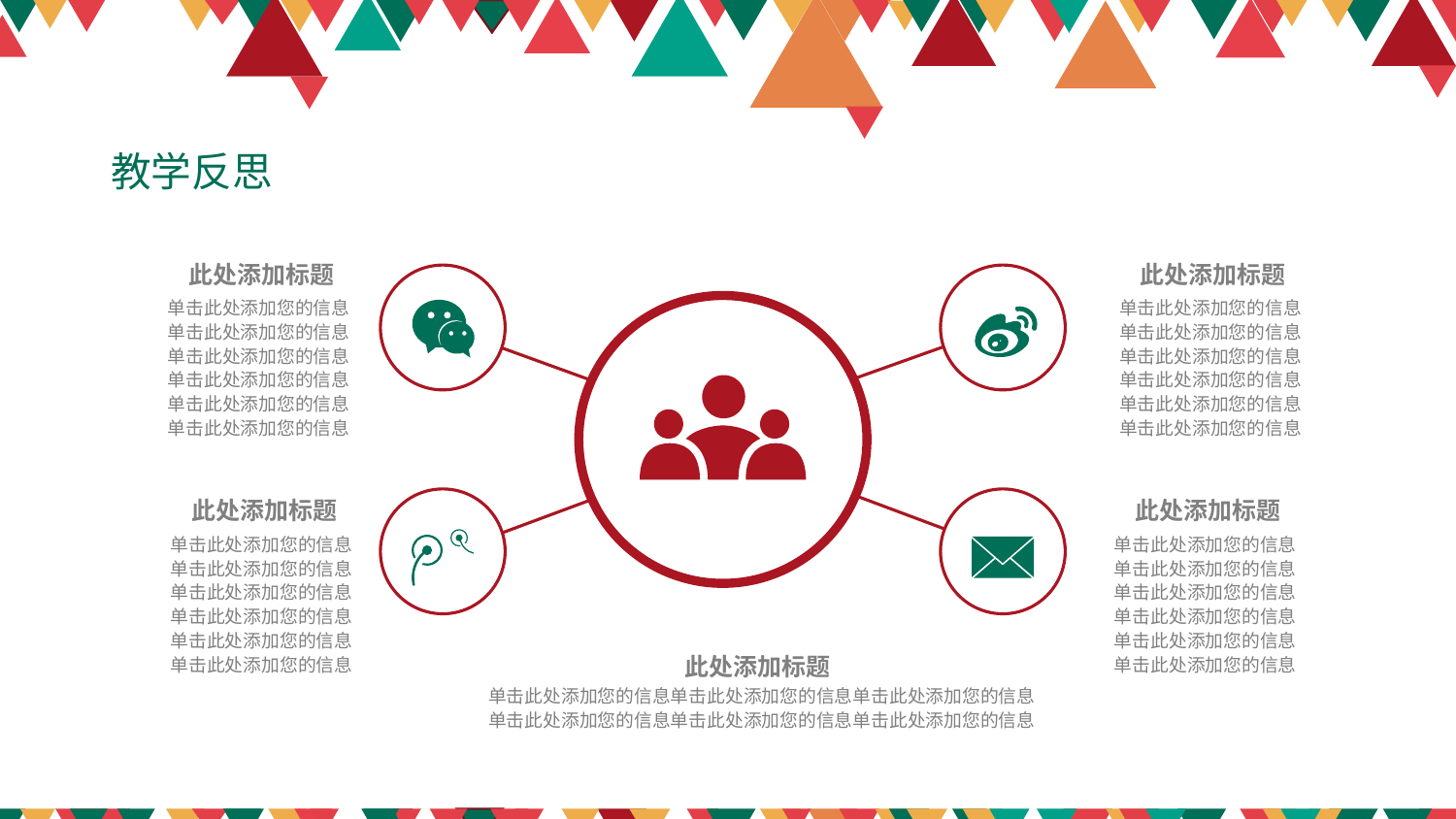

教学反思
此处添加标题
单击此处添加您的信息单击此处添加您的信息单击此处添加您的信息单击此处添加您的信息单击此处添加您的信息单击此处添加您的信息

此处添加标题
单击此处添加您的信息单击此处添加您的信息单击此处添加您的信息单击此处添加您的信息单击此处添加您的信息单击此处添加您的信息

此处添加标题
单击此处添加您的信息单击此处添加您的信息单击此处添加您的信息单击此处添加您的信息单击此处添加您的信息单击此处添加您的信息

此处添加标题
单击此处添加您的信息单击此处添加您的信息单击此处添加您的信息单击此处添加您的信息单击此处添加您的信息单击此处添加您的信息

此处添加标题
单击此处添加您的信息单击此处添加您的信息单击此处添加您的信息单击此处添加您的信息单击此处添加您的信息单击此处添加您的信息